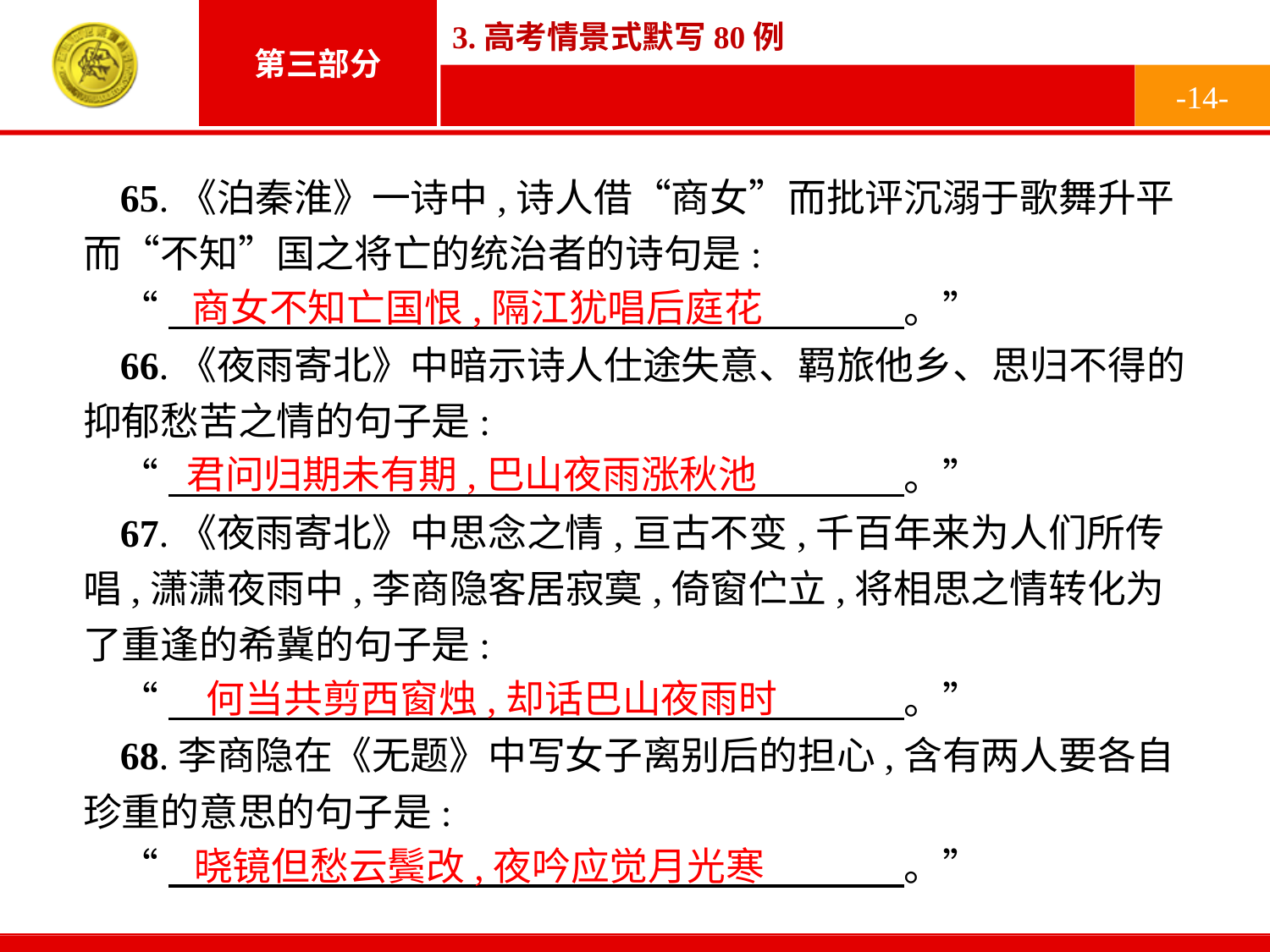

-14-
65.《泊秦淮》一诗中,诗人借“商女”而批评沉溺于歌舞升平而“不知”国之将亡的统治者的诗句是:
“　　　　　　　　　　　　　　　　　　　。”
66.《夜雨寄北》中暗示诗人仕途失意、羁旅他乡、思归不得的抑郁愁苦之情的句子是:
“　　　　　　　　　　　　　　　　　　　。”
67.《夜雨寄北》中思念之情,亘古不变,千百年来为人们所传唱,潇潇夜雨中,李商隐客居寂寞,倚窗伫立,将相思之情转化为了重逢的希冀的句子是:
“　　　　　　　　　　　　　　　　　　　。”
68.李商隐在《无题》中写女子离别后的担心,含有两人要各自珍重的意思的句子是:
“　　　　　　　　　　　　　　　　　　　。”
商女不知亡国恨,隔江犹唱后庭花
君问归期未有期,巴山夜雨涨秋池
何当共剪西窗烛,却话巴山夜雨时
晓镜但愁云鬓改,夜吟应觉月光寒